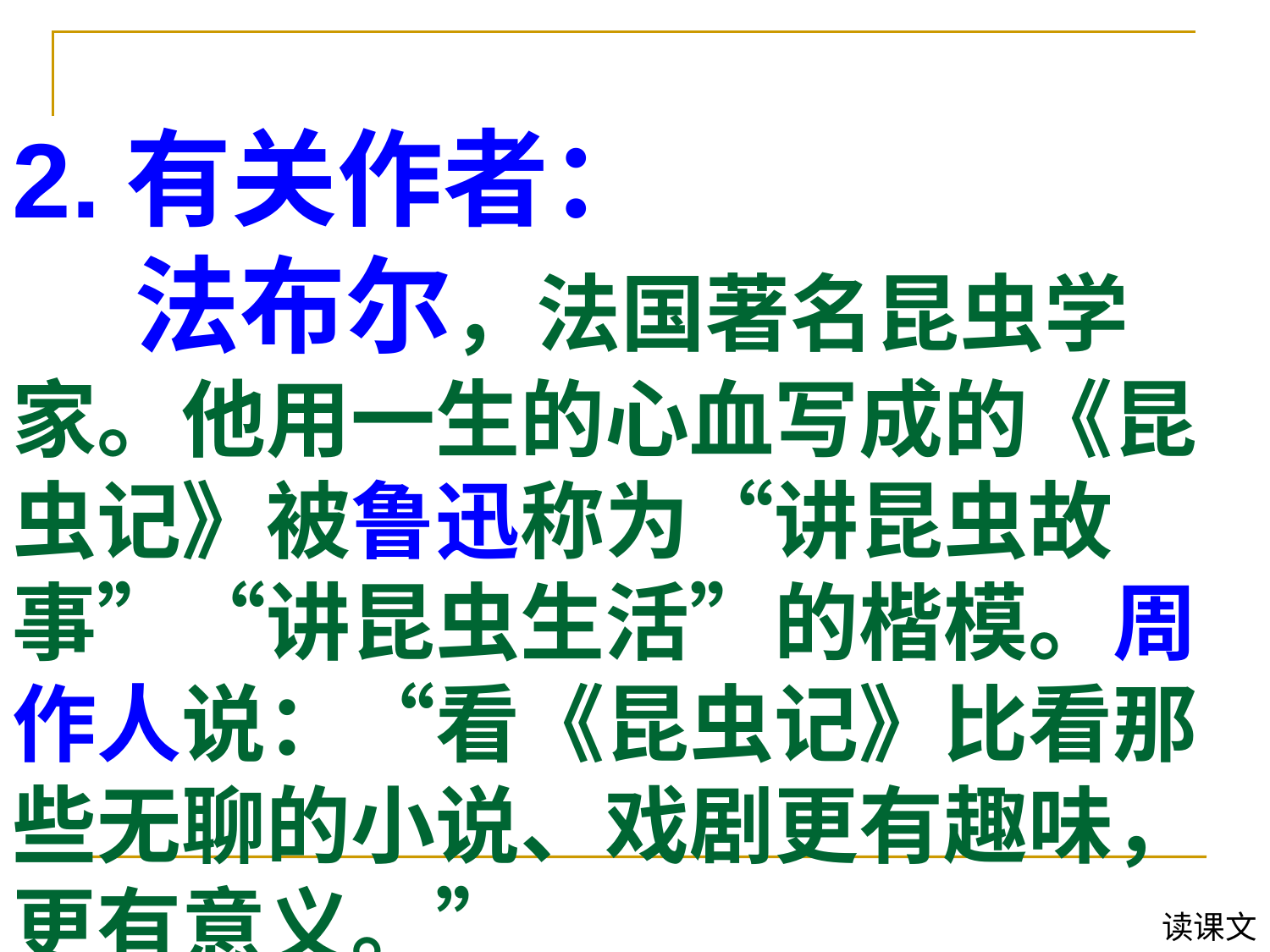

2.有关作者：
    法布尔，法国著名昆虫学家。他用一生的心血写成的《昆虫记》被鲁迅称为“讲昆虫故事”“讲昆虫生活”的楷模。周作人说：“看《昆虫记》比看那些无聊的小说、戏剧更有趣味，更有意义。”
读课文